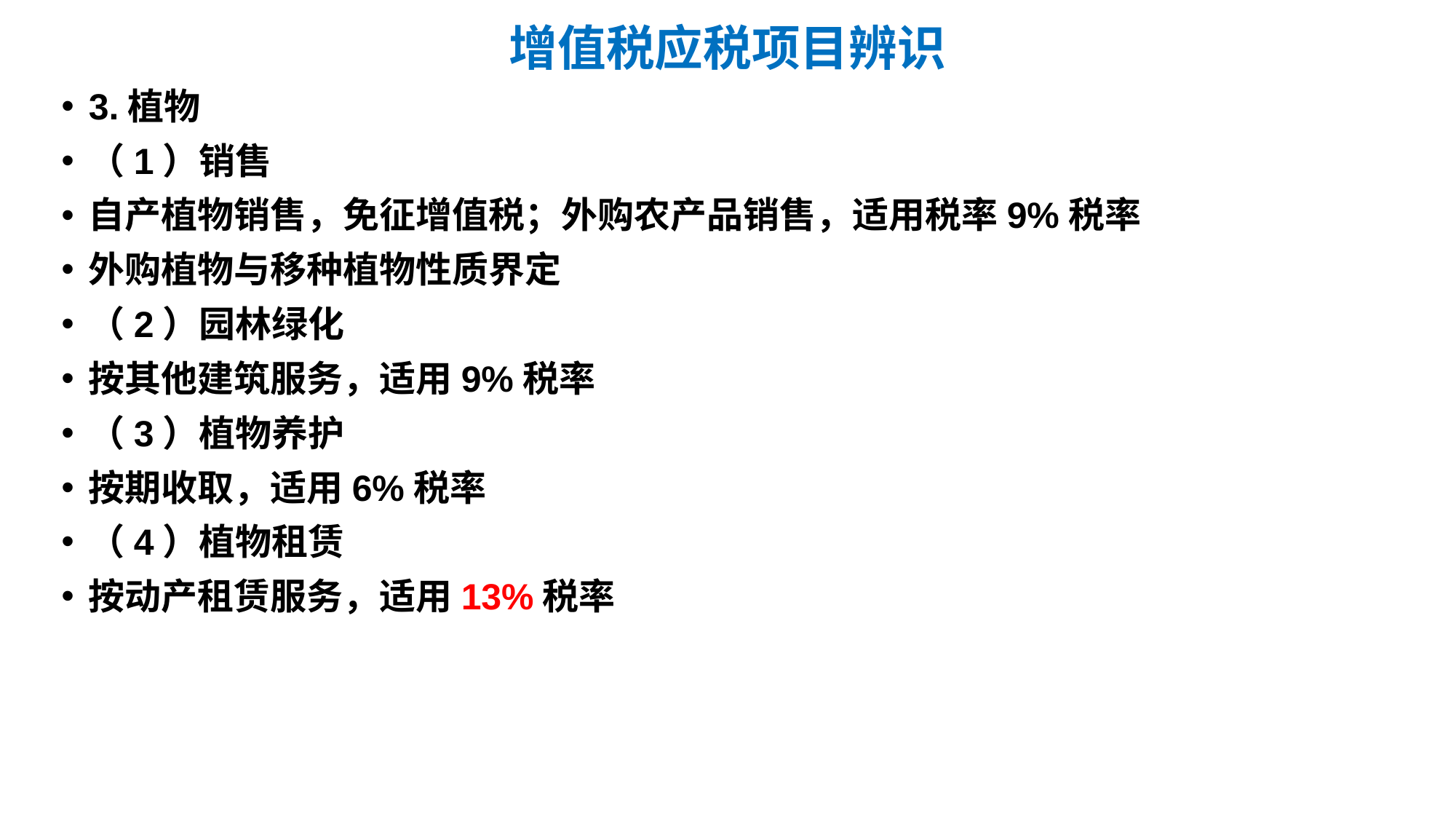

# 增值税应税项目辨识
3.植物
（1）销售
自产植物销售，免征增值税；外购农产品销售，适用税率9%税率
外购植物与移种植物性质界定
（2）园林绿化
按其他建筑服务，适用9%税率
（3）植物养护
按期收取，适用6%税率
（4）植物租赁
按动产租赁服务，适用13%税率